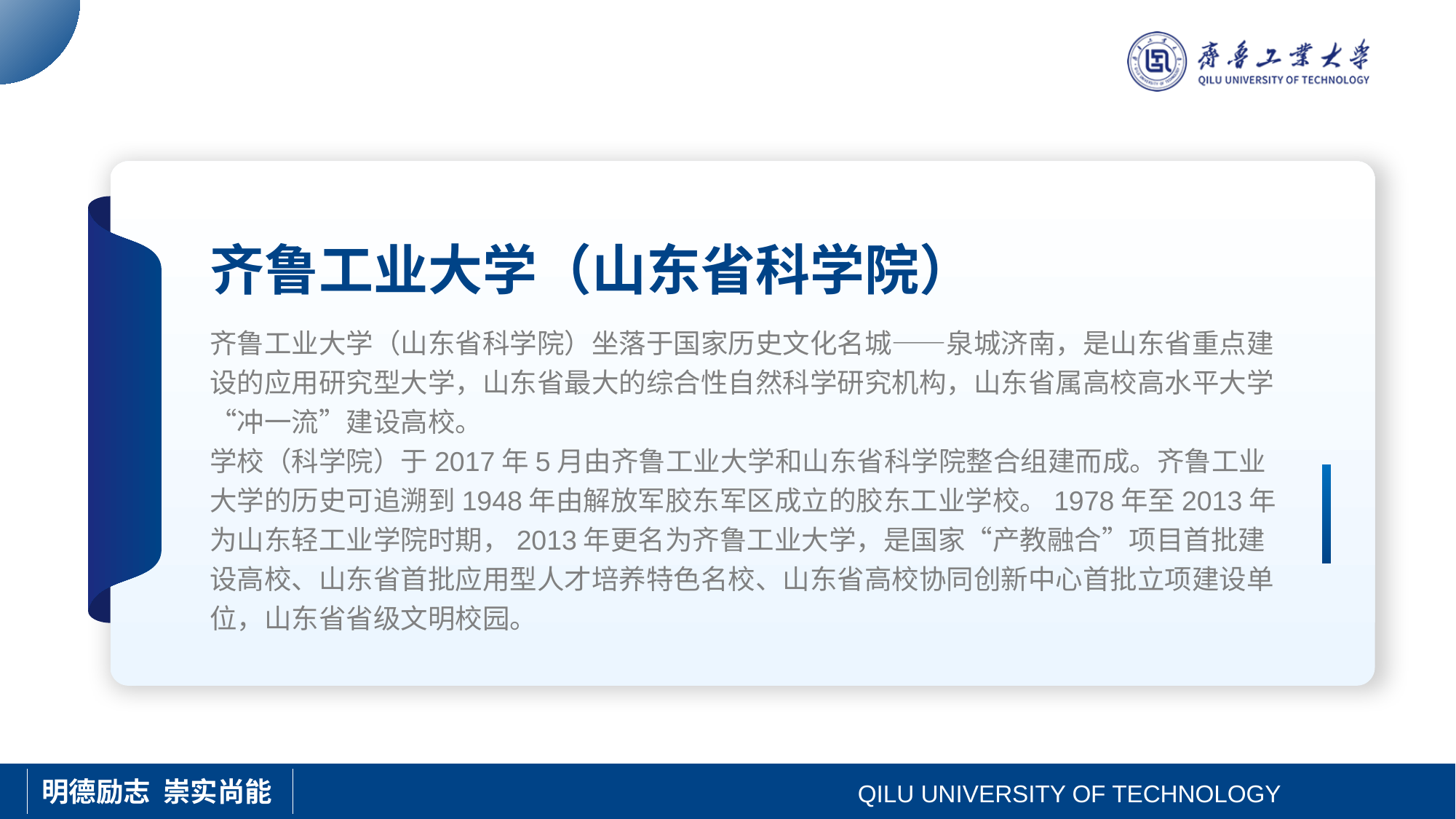

Text here
QILU UNIVERSITY OF TECHNOLOGY

齐鲁工业大学（山东省科学院）
齐鲁工业大学（山东省科学院）坐落于国家历史文化名城——泉城济南，是山东省重点建设的应用研究型大学，山东省最大的综合性自然科学研究机构，山东省属高校高水平大学“冲一流”建设高校。
学校（科学院）于2017年5月由齐鲁工业大学和山东省科学院整合组建而成。齐鲁工业大学的历史可追溯到1948年由解放军胶东军区成立的胶东工业学校。1978年至2013年为山东轻工业学院时期，2013年更名为齐鲁工业大学，是国家“产教融合”项目首批建设高校、山东省首批应用型人才培养特色名校、山东省高校协同创新中心首批立项建设单位，山东省省级文明校园。